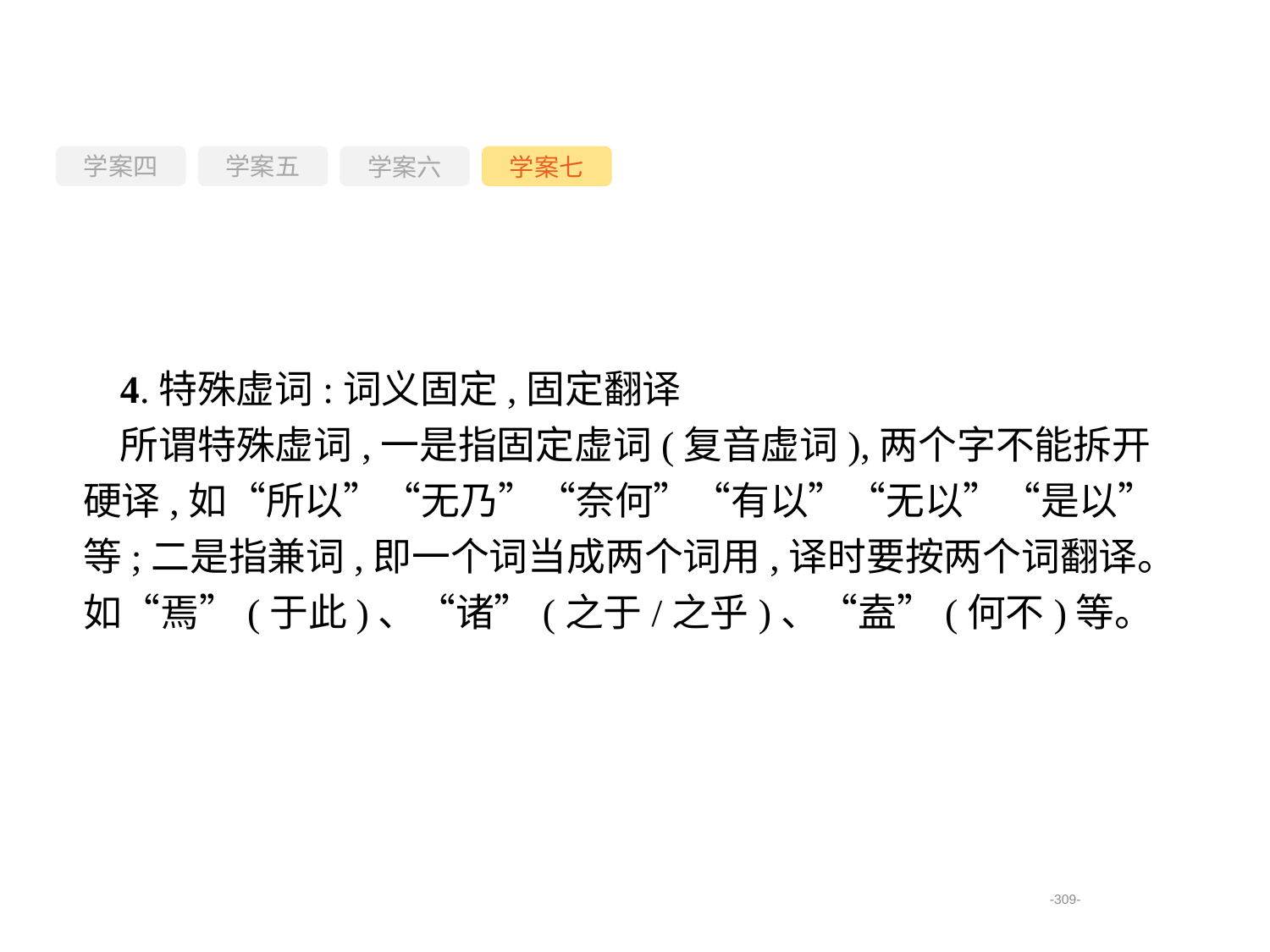

学案四
学案六
学案七
学案五
4.特殊虚词:词义固定,固定翻译
所谓特殊虚词,一是指固定虚词(复音虚词),两个字不能拆开硬译,如“所以”“无乃”“奈何”“有以”“无以”“是以”等;二是指兼词,即一个词当成两个词用,译时要按两个词翻译。如“焉”(于此)、“诸”(之于/之乎)、“盍”(何不)等。
-309-